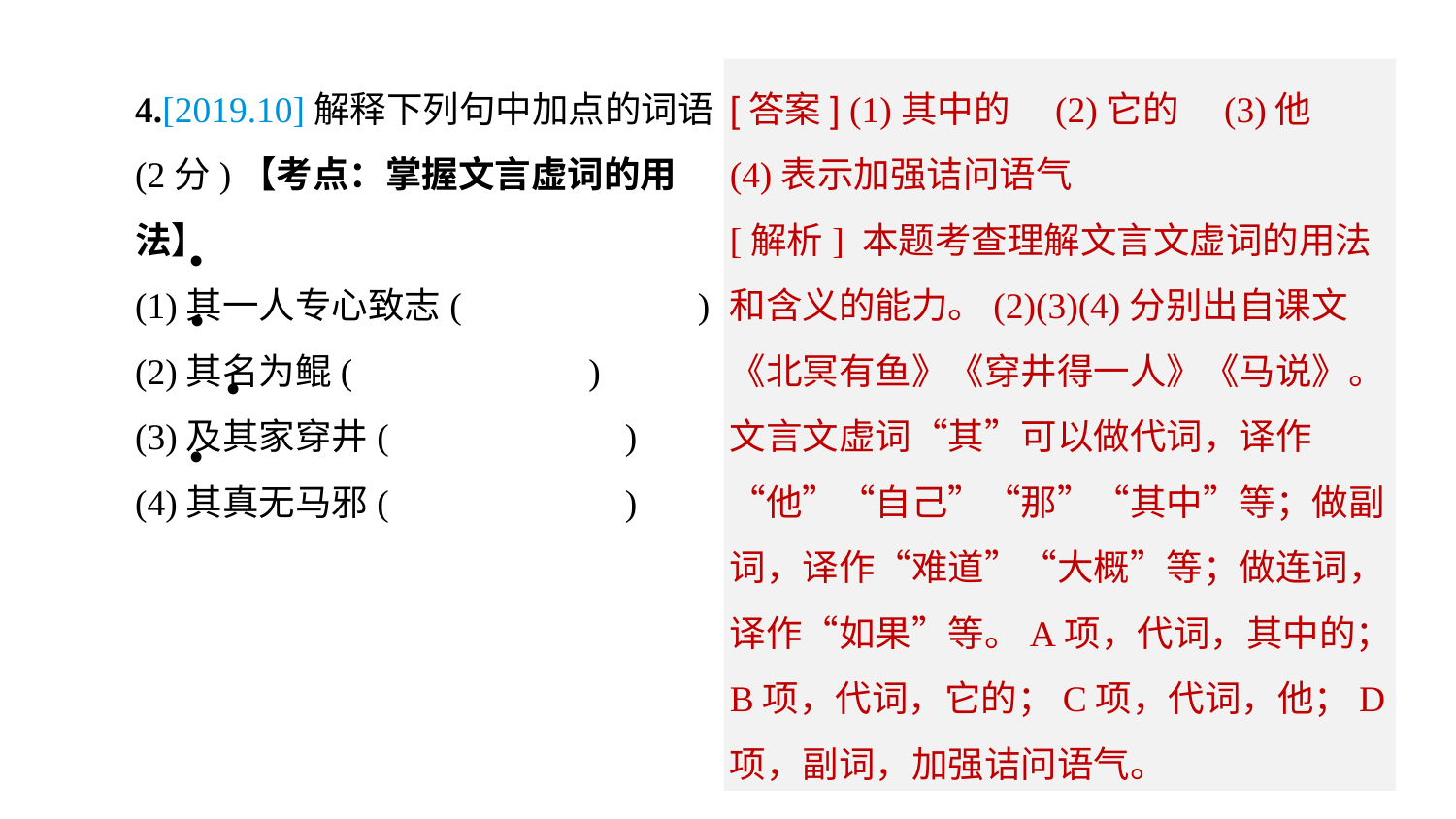

[答案] (1)其中的　(2)它的　(3)他　(4)表示加强诘问语气
[解析] 本题考查理解文言文虚词的用法和含义的能力。(2)(3)(4)分别出自课文《北冥有鱼》《穿井得一人》《马说》。文言文虚词“其”可以做代词，译作“他”“自己”“那”“其中”等；做副词，译作“难道”“大概”等；做连词，译作“如果”等。A项，代词，其中的；B项，代词，它的；C项，代词，他；D项，副词，加强诘问语气。
4.[2019.10]解释下列句中加点的词语. (2分)【考点：掌握文言虚词的用法】
(1)其一人专心致志(　　　　　　)
(2)其名为鲲(　　　　　　)
(3)及其家穿井(　　　　　　)
(4)其真无马邪(　　　　　　)
·
·
·
·